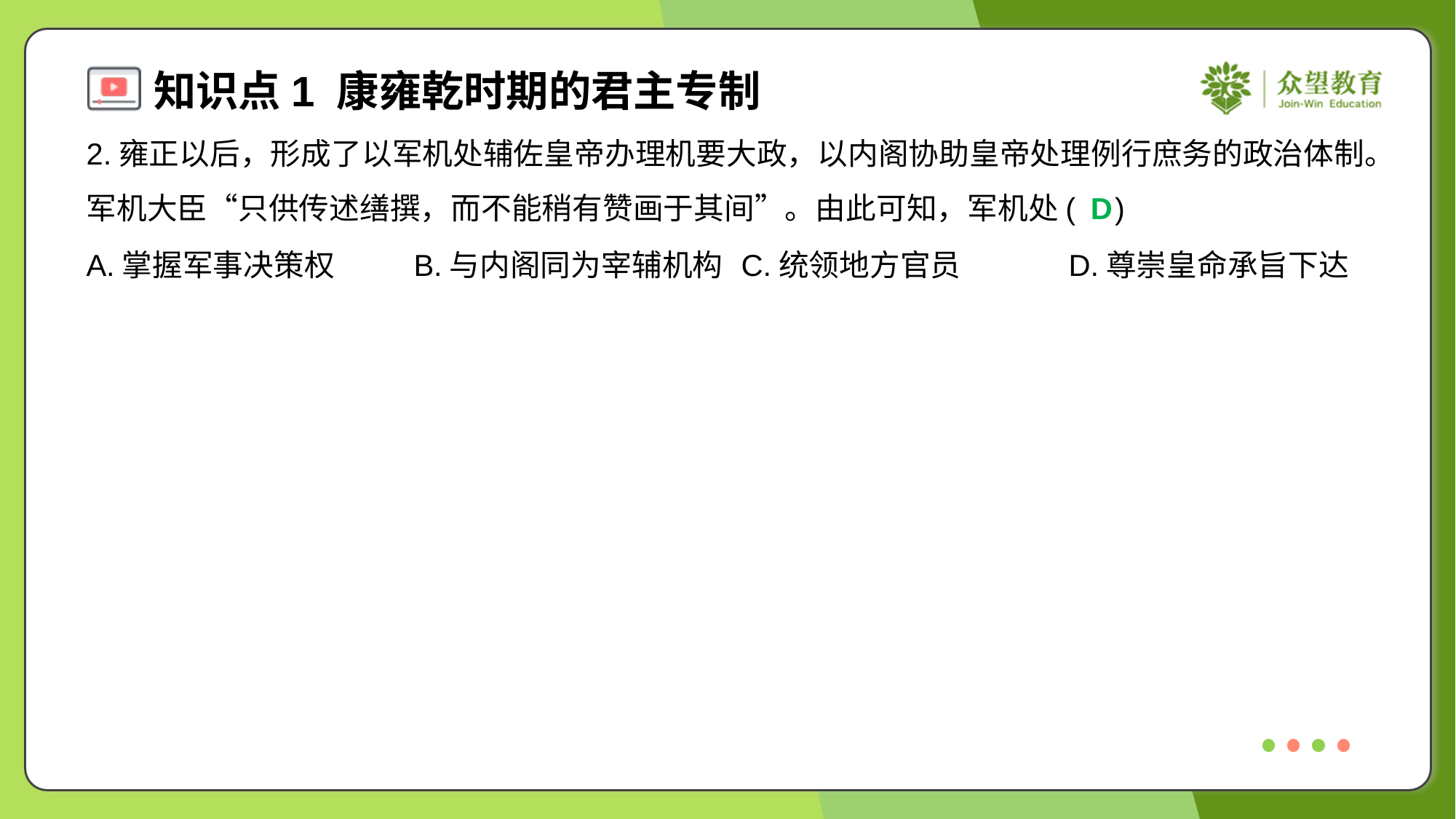

2.雍正以后，形成了以军机处辅佐皇帝办理机要大政，以内阁协助皇帝处理例行庶务的政治体制。
军机大臣“只供传述缮撰，而不能稍有赞画于其间”。由此可知，军机处(     )
D
A.掌握军事决策权	B.与内阁同为宰辅机构	C.统领地方官员	D.尊崇皇命承旨下达